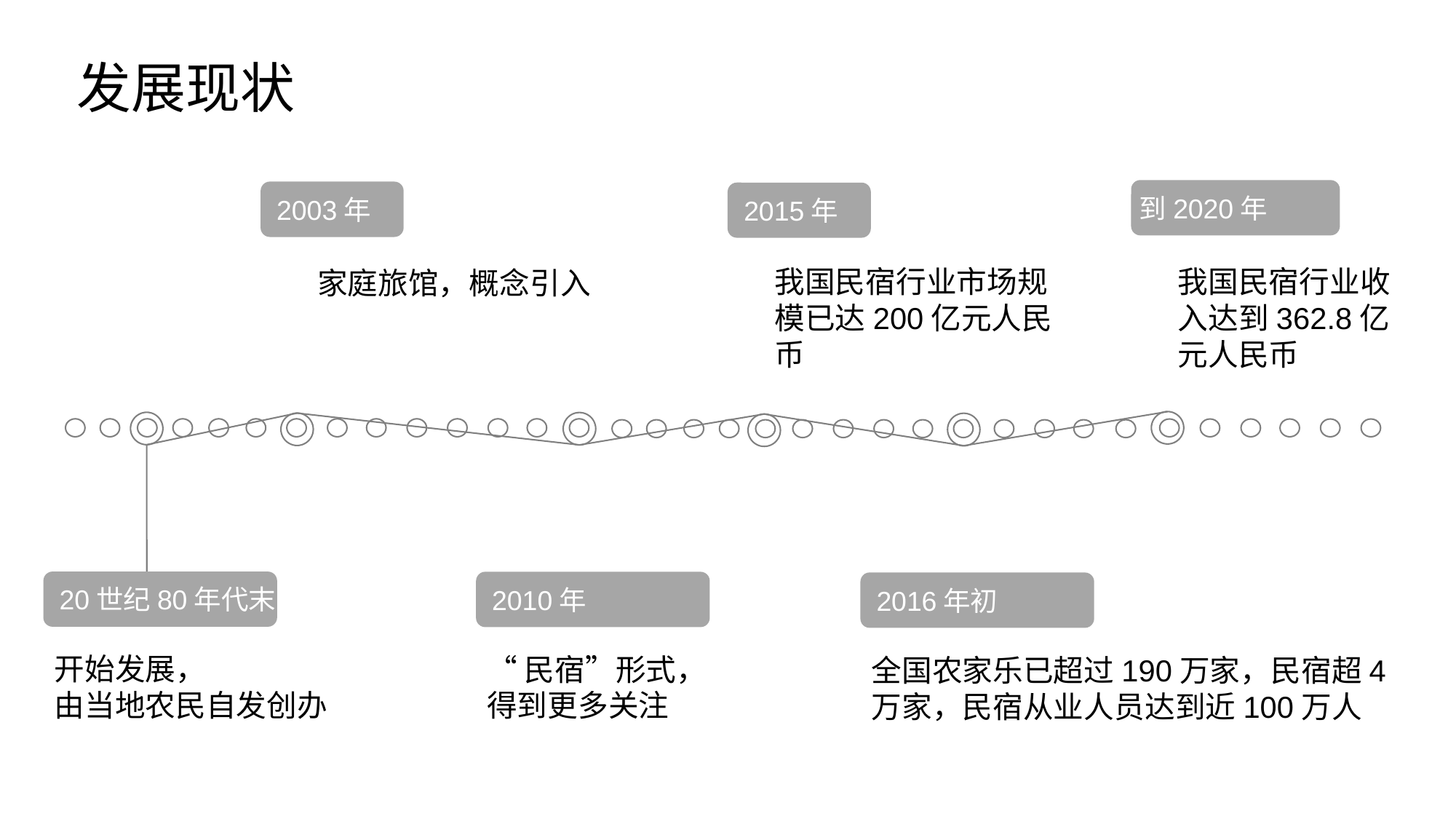

发展现状

到2020年
2003年
2015年
我国民宿行业收入达到362.8亿元人民币
我国民宿行业市场规模已达200亿元人民币
家庭旅馆，概念引入

20世纪80年代末
2010年
2016年初
开始发展，
由当地农民自发创办
“民宿”形式，
得到更多关注
全国农家乐已超过190万家，民宿超4万家，民宿从业人员达到近100万人